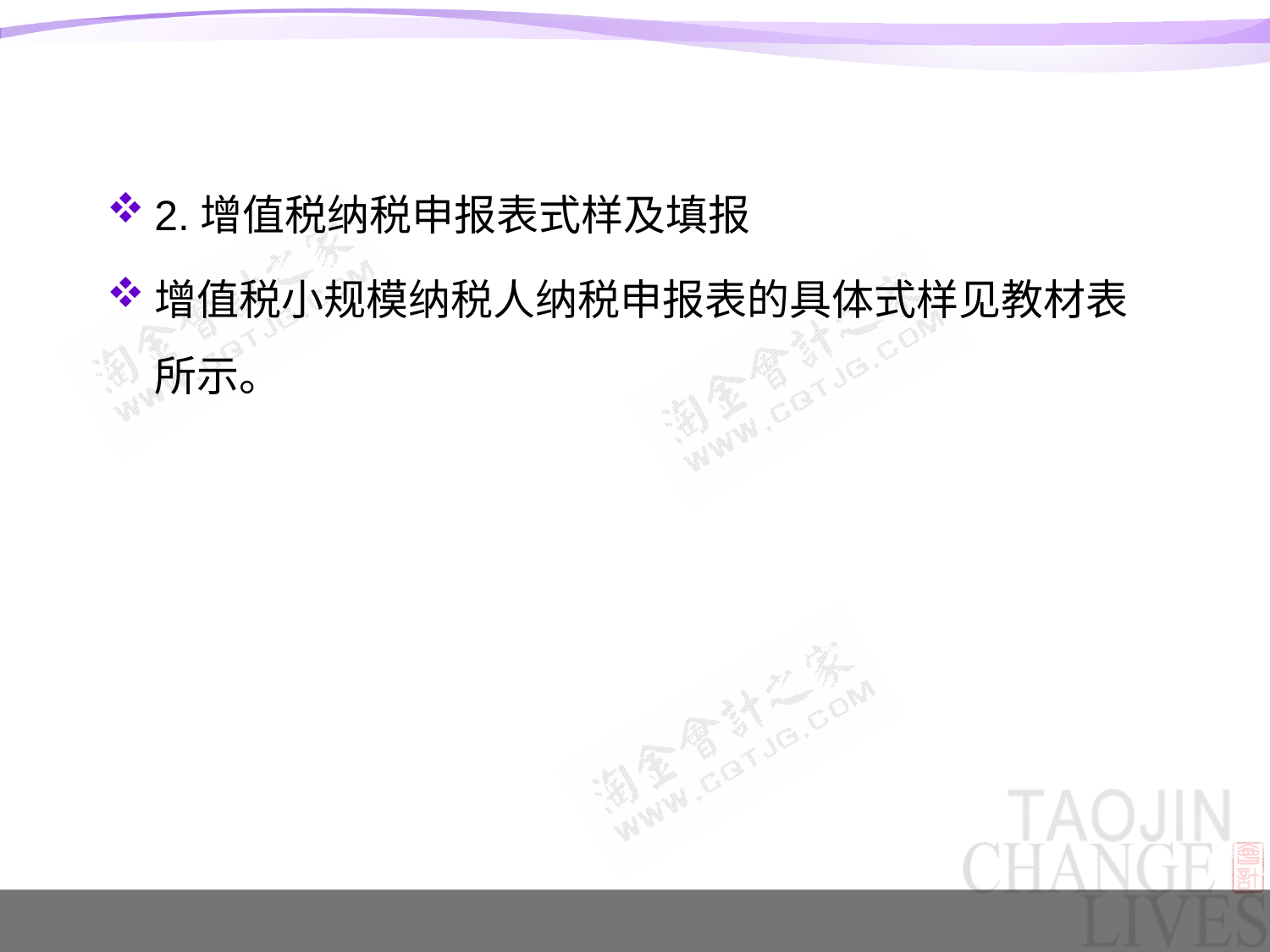

#
2.增值税纳税申报表式样及填报
增值税小规模纳税人纳税申报表的具体式样见教材表所示。